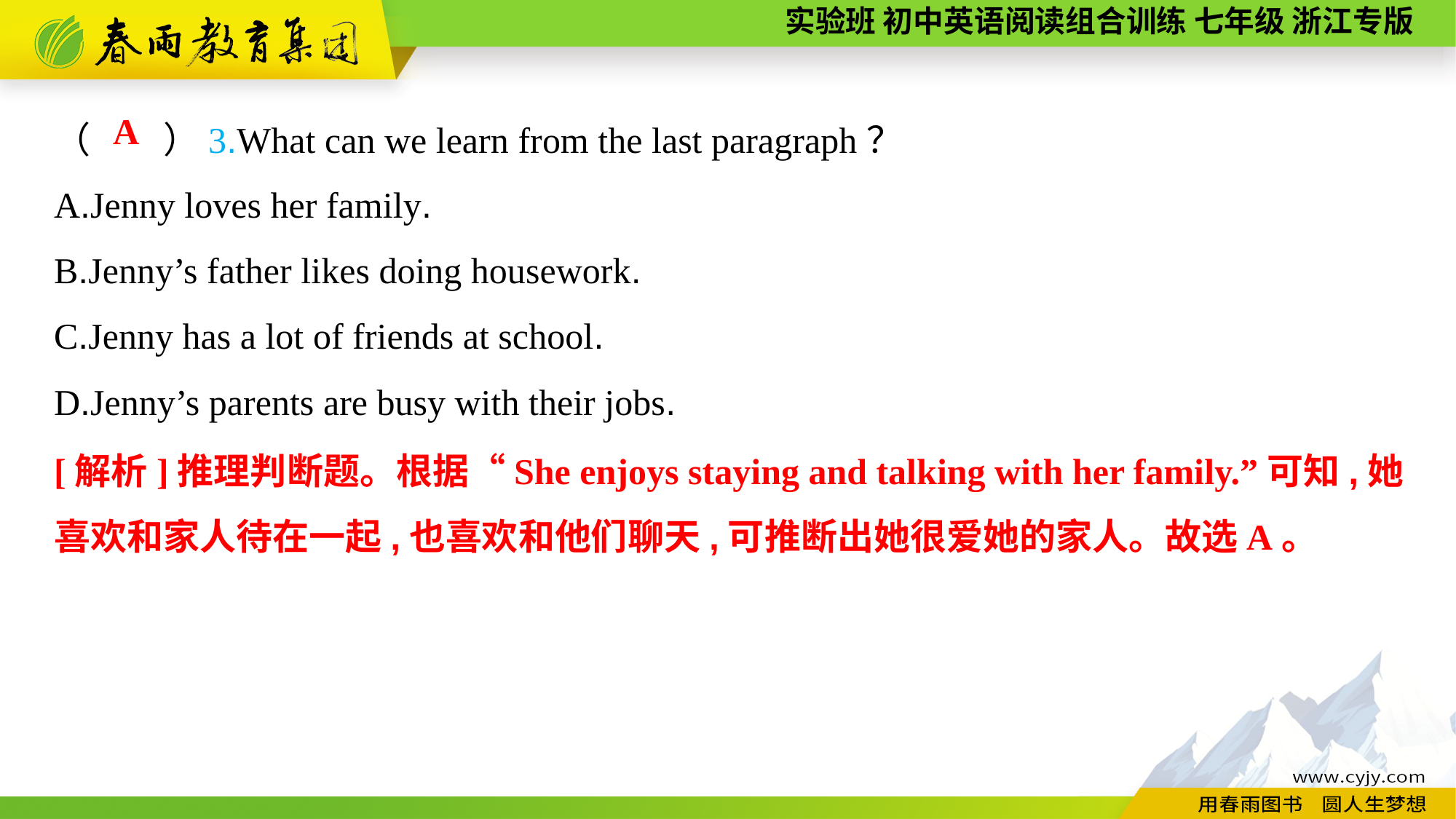

（　　）3.What can we learn from the last paragraph？
A.Jenny loves her family.
B.Jenny’s father likes doing housework.
C.Jenny has a lot of friends at school.
D.Jenny’s parents are busy with their jobs.
A
[解析]推理判断题。根据“She enjoys staying and talking with her family.”可知,她喜欢和家人待在一起,也喜欢和他们聊天,可推断出她很爱她的家人。故选A。